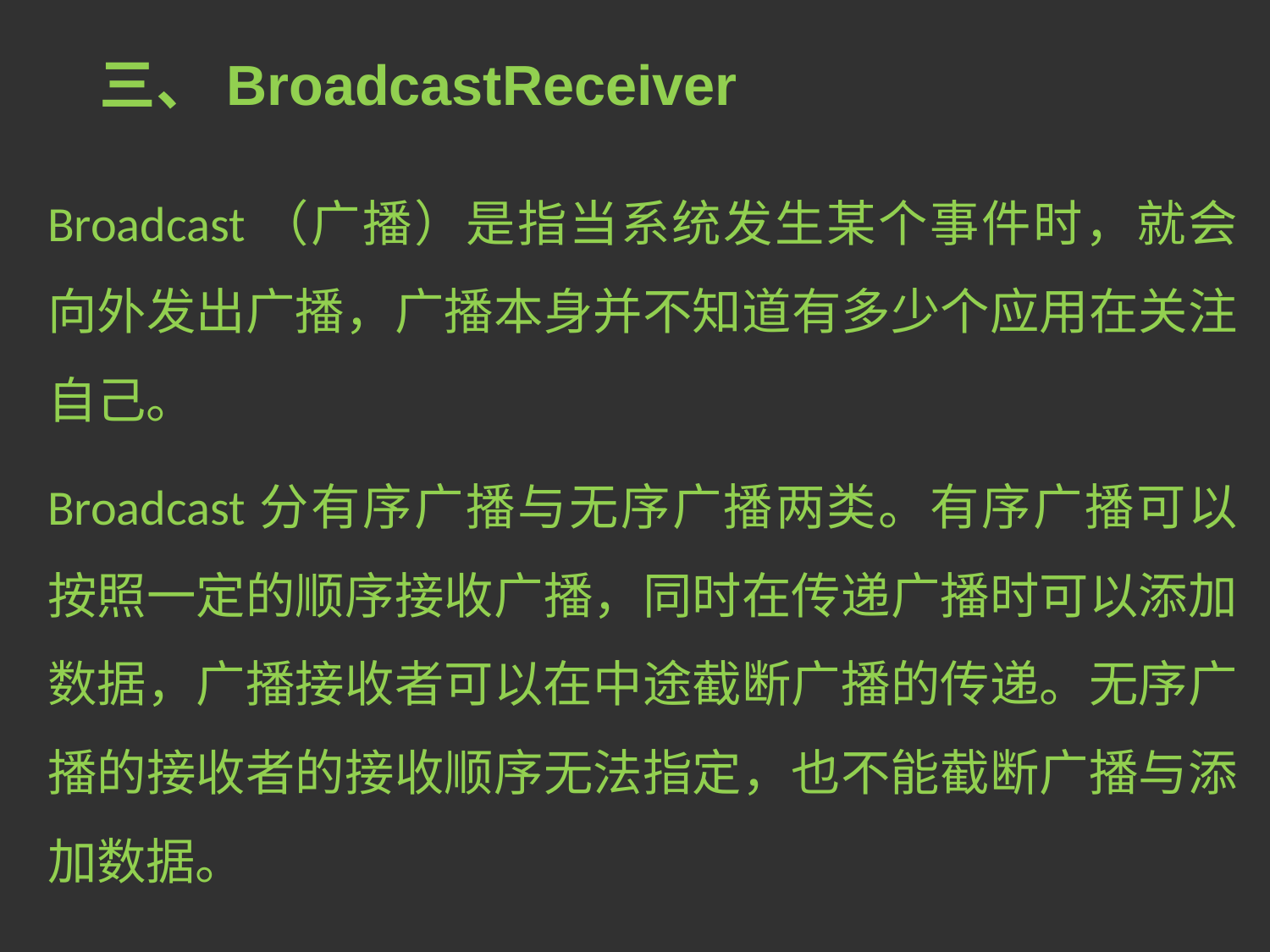

# 三、BroadcastReceiver
Broadcast（广播）是指当系统发生某个事件时，就会向外发出广播，广播本身并不知道有多少个应用在关注自己。
Broadcast分有序广播与无序广播两类。有序广播可以按照一定的顺序接收广播，同时在传递广播时可以添加数据，广播接收者可以在中途截断广播的传递。无序广播的接收者的接收顺序无法指定，也不能截断广播与添加数据。